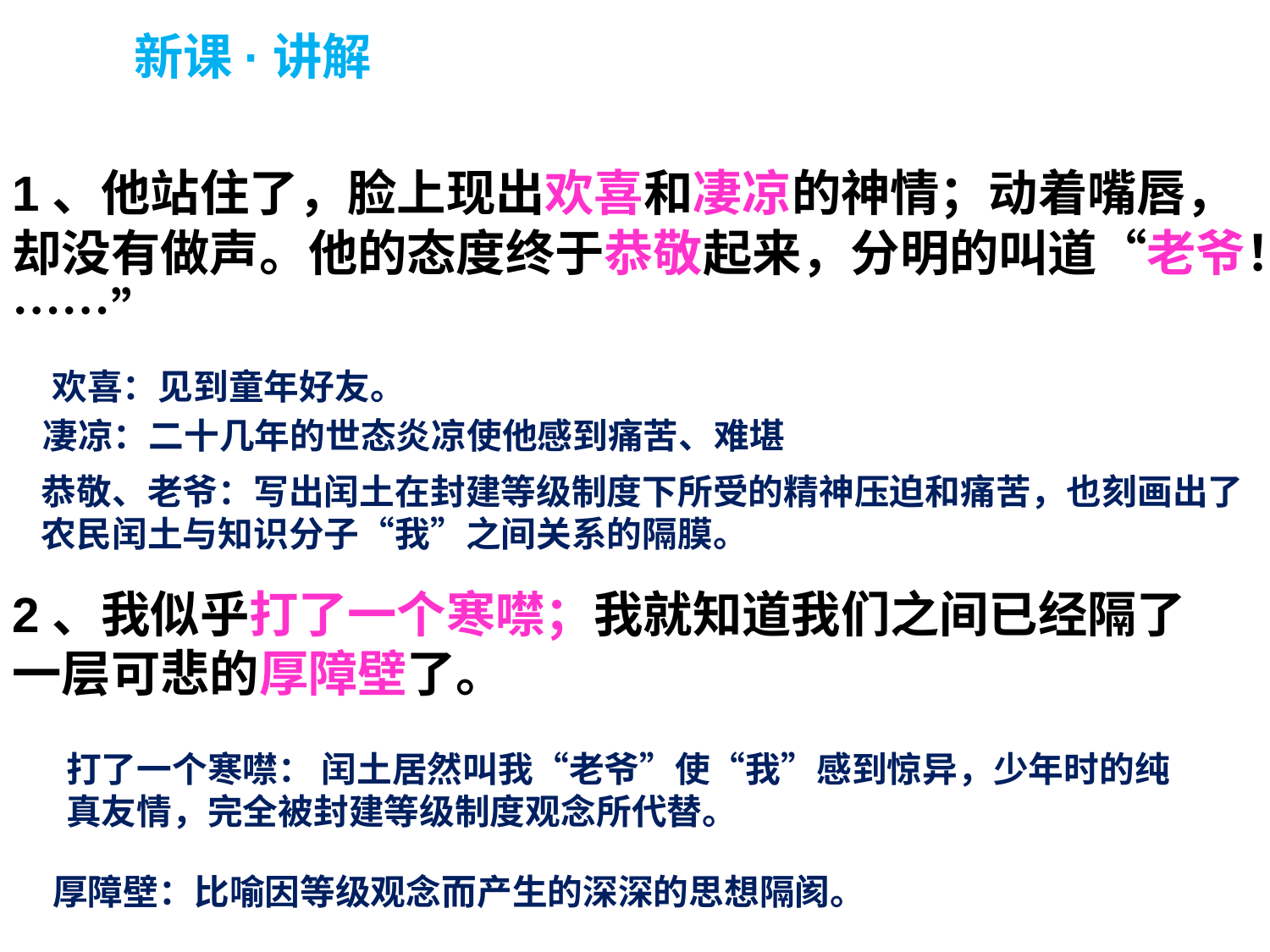

新课·讲解
1、他站住了，脸上现出欢喜和凄凉的神情；动着嘴唇，却没有做声。他的态度终于恭敬起来，分明的叫道“老爷！……”

欢喜：见到童年好友。
凄凉：二十几年的世态炎凉使他感到痛苦、难堪
恭敬、老爷：写出闰土在封建等级制度下所受的精神压迫和痛苦，也刻画出了农民闰土与知识分子“我”之间关系的隔膜。
2、我似乎打了一个寒噤；我就知道我们之间已经隔了一层可悲的厚障壁了。
打了一个寒噤： 闰土居然叫我“老爷”使“我”感到惊异，少年时的纯真友情，完全被封建等级制度观念所代替。
厚障壁：比喻因等级观念而产生的深深的思想隔阂。